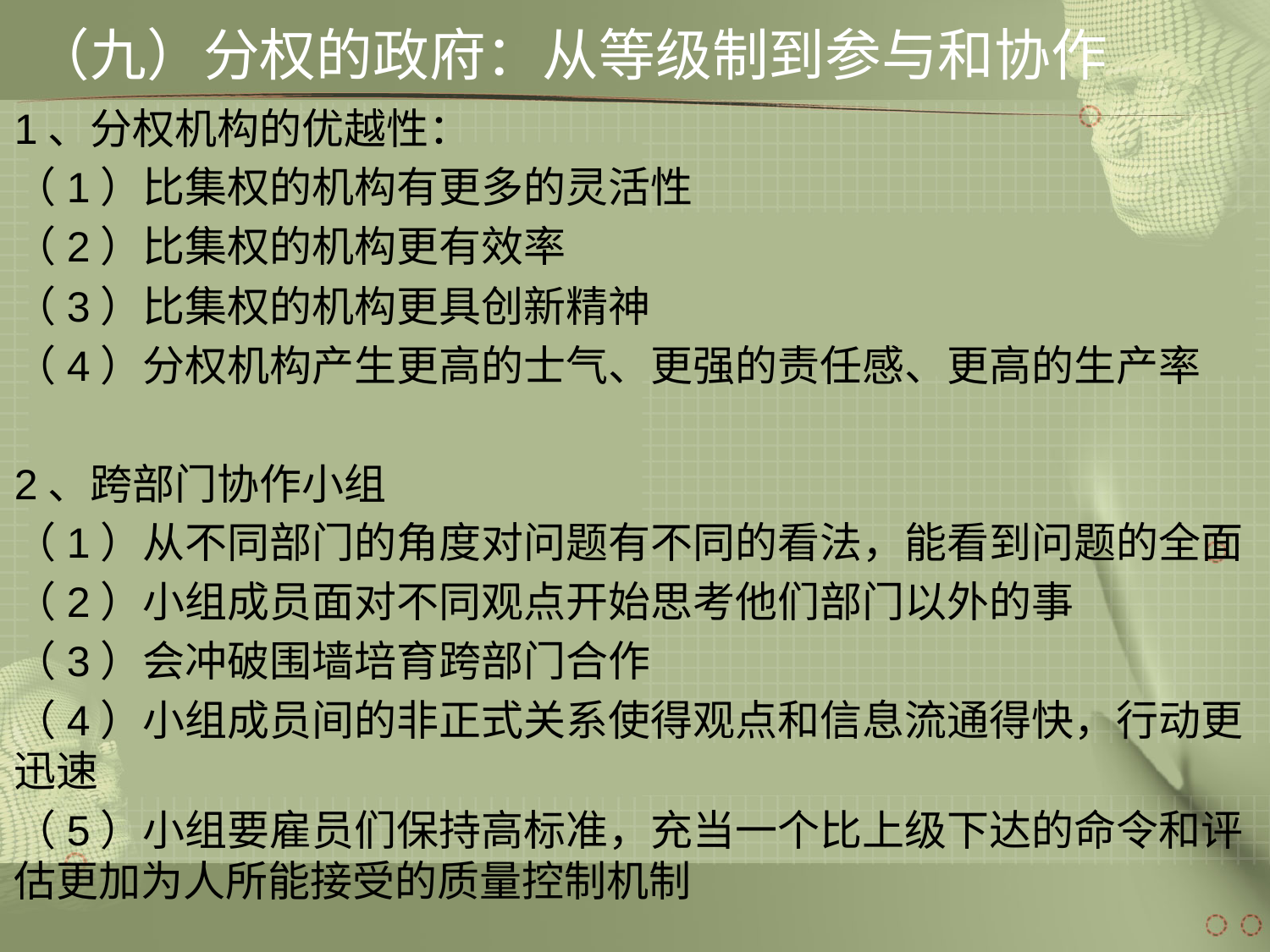

# （九）分权的政府：从等级制到参与和协作
1、分权机构的优越性：
（1）比集权的机构有更多的灵活性
（2）比集权的机构更有效率
（3）比集权的机构更具创新精神
（4）分权机构产生更高的士气、更强的责任感、更高的生产率

2、跨部门协作小组
（1）从不同部门的角度对问题有不同的看法，能看到问题的全面
（2）小组成员面对不同观点开始思考他们部门以外的事
（3）会冲破围墙培育跨部门合作
（4）小组成员间的非正式关系使得观点和信息流通得快，行动更迅速
（5）小组要雇员们保持高标准，充当一个比上级下达的命令和评估更加为人所能接受的质量控制机制